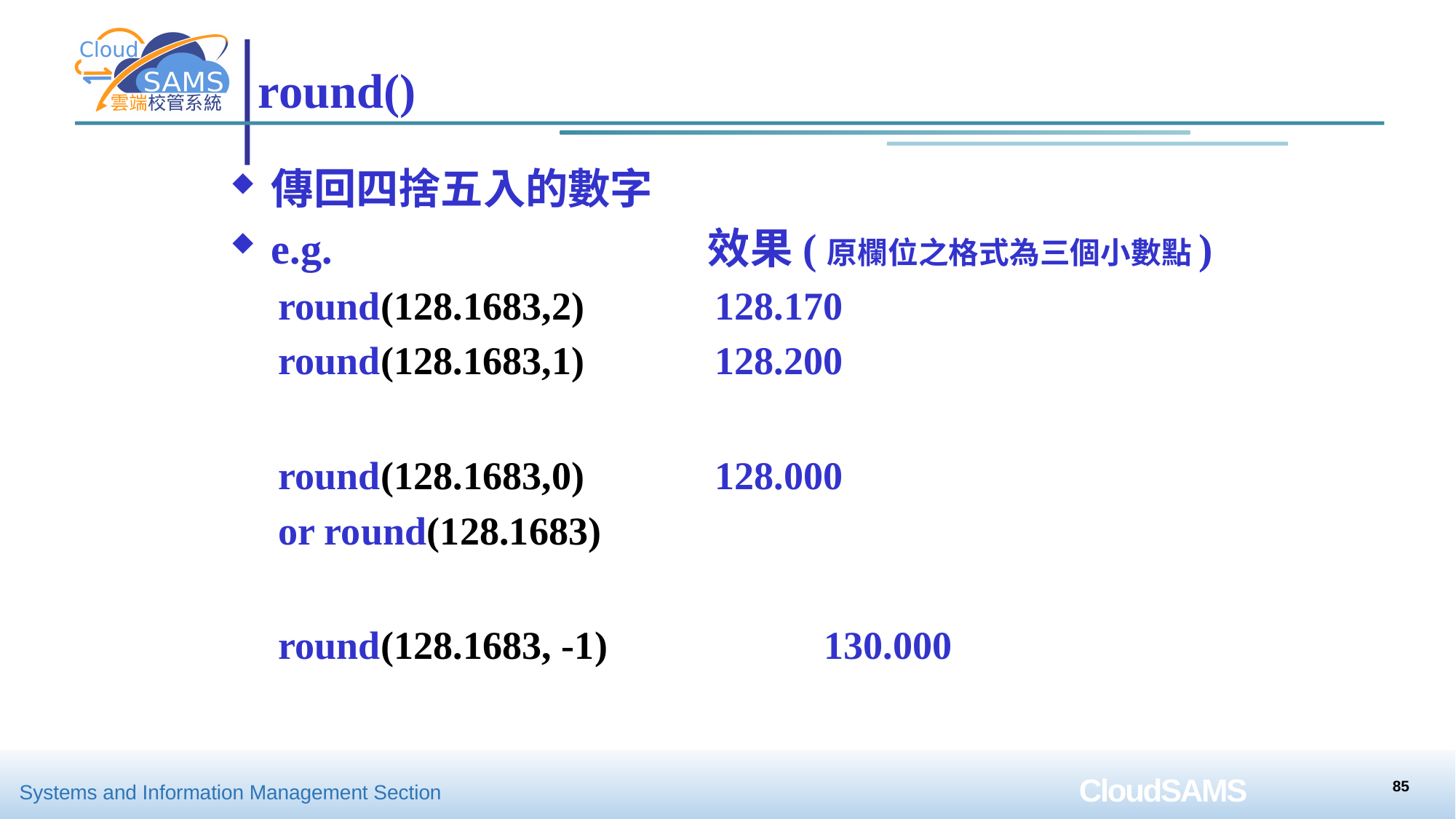

# round()
傳回四捨五入的數字
e.g.				效果(原欄位之格式為三個小數點)
round(128.1683,2)		128.170
round(128.1683,1)		128.200

round(128.1683,0)		128.000
or round(128.1683)

round(128.1683, -1)		130.000
85